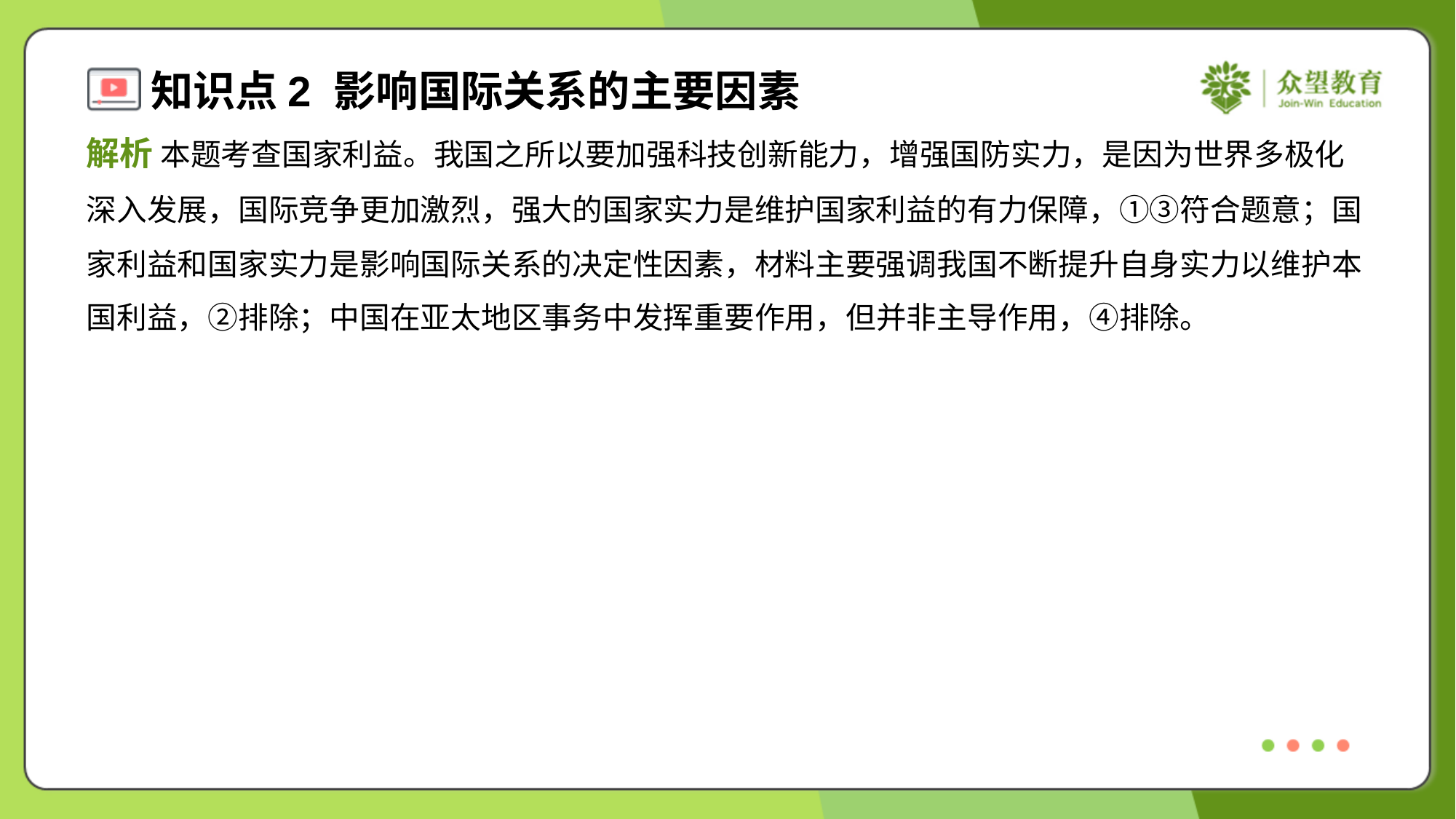

解析 本题考查国家利益。我国之所以要加强科技创新能力，增强国防实力，是因为世界多极化
深入发展，国际竞争更加激烈，强大的国家实力是维护国家利益的有力保障，①③符合题意；国
家利益和国家实力是影响国际关系的决定性因素，材料主要强调我国不断提升自身实力以维护本
国利益，②排除；中国在亚太地区事务中发挥重要作用，但并非主导作用，④排除。